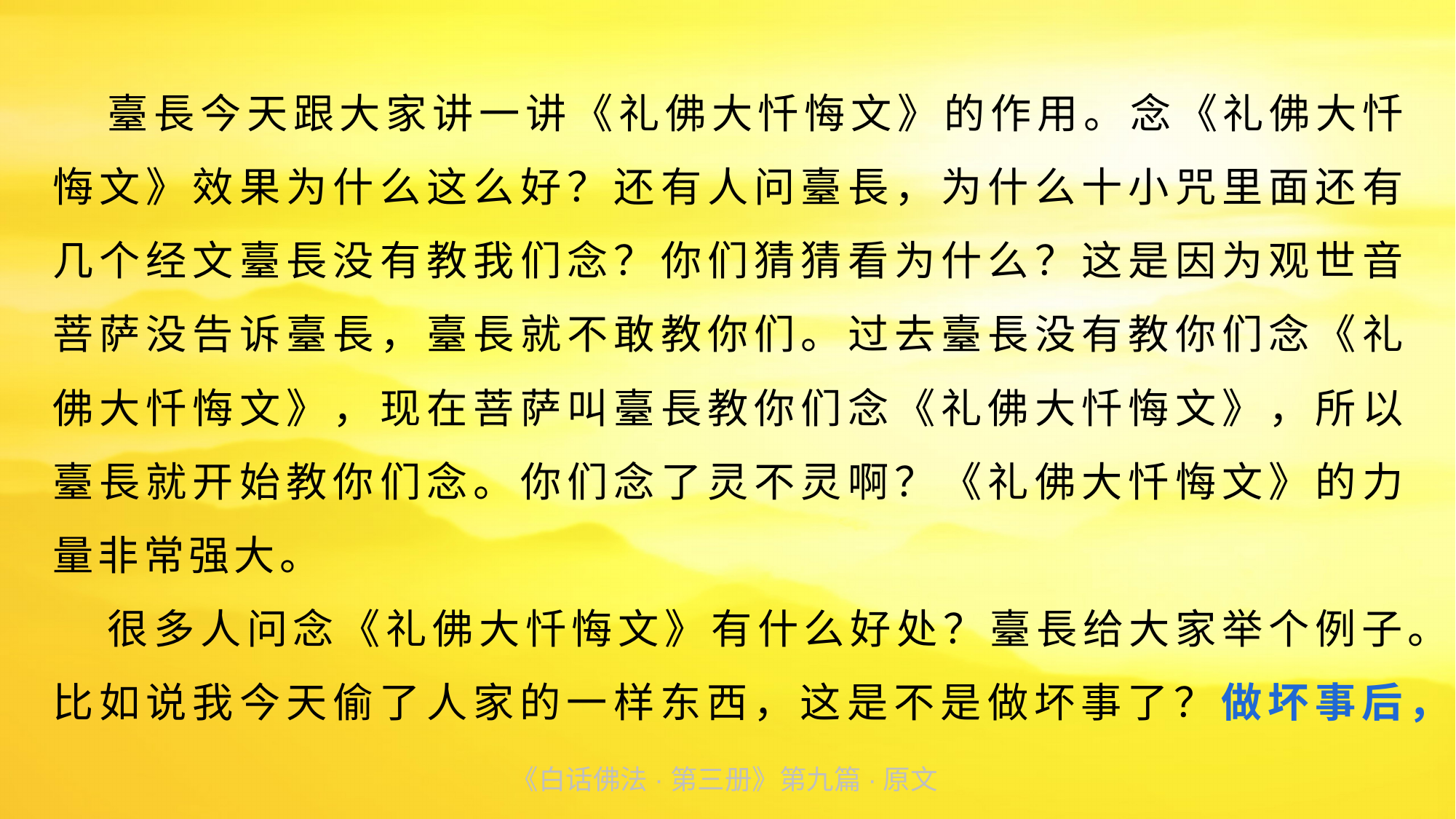

臺長今天跟大家讲一讲《礼佛大忏悔文》的作用。念《礼佛大忏悔文》效果为什么这么好？还有人问臺長，为什么十小咒里面还有几个经文臺長没有教我们念？你们猜猜看为什么？这是因为观世音菩萨没告诉臺長，臺長就不敢教你们。过去臺長没有教你们念《礼佛大忏悔文》，现在菩萨叫臺長教你们念《礼佛大忏悔文》，所以臺長就开始教你们念。你们念了灵不灵啊？《礼佛大忏悔文》的力量非常强大。
   很多人问念《礼佛大忏悔文》有什么好处？臺長给大家举个例子。比如说我今天偷了人家的一样东西，这是不是做坏事了？做坏事后，
《白话佛法·第三册》第九篇·原文